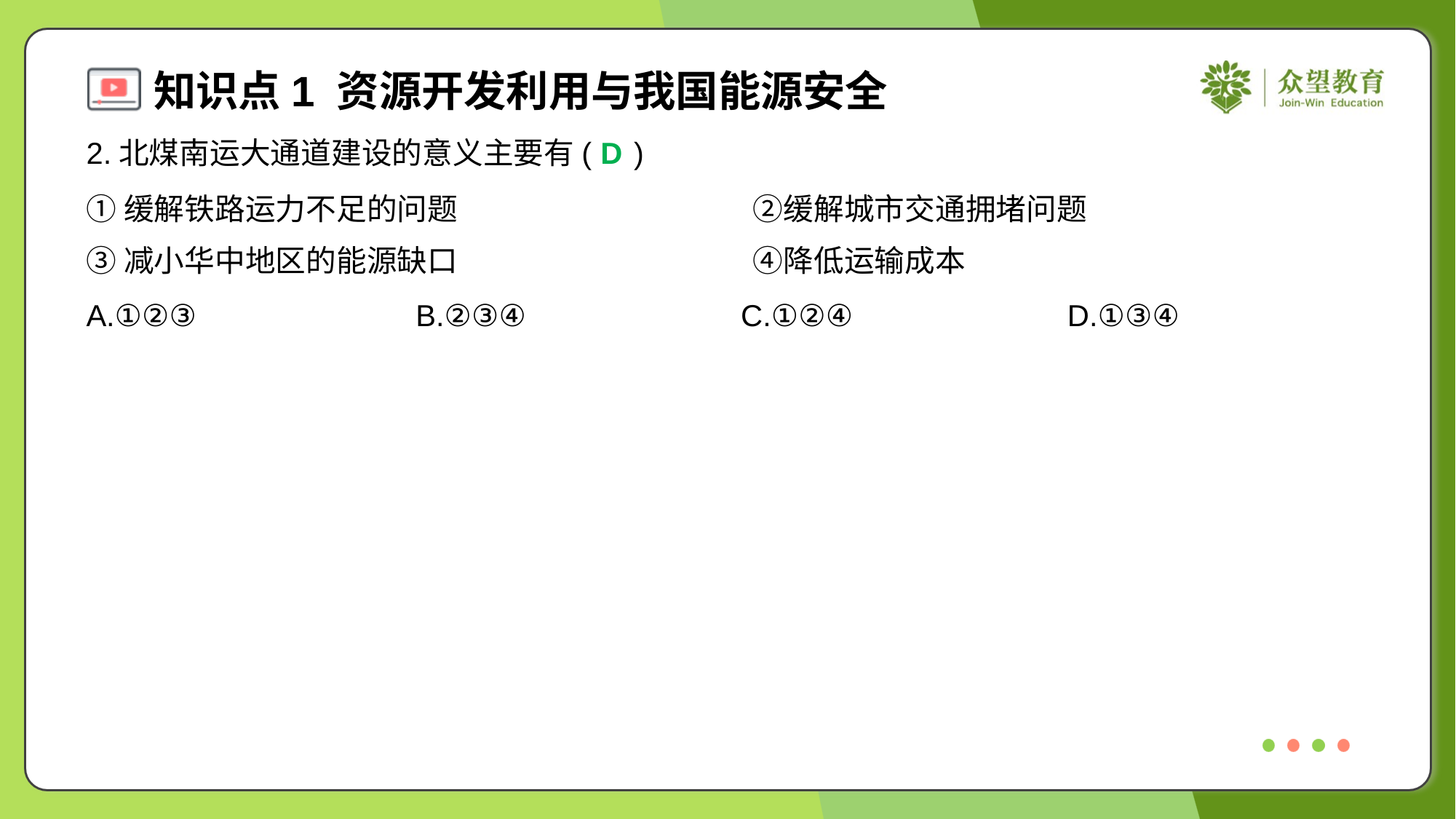

2.北煤南运大通道建设的意义主要有(     )
D
①缓解铁路运力不足的问题	②缓解城市交通拥堵问题
③减小华中地区的能源缺口	④降低运输成本
A.①②③	B.②③④	C.①②④	D.①③④